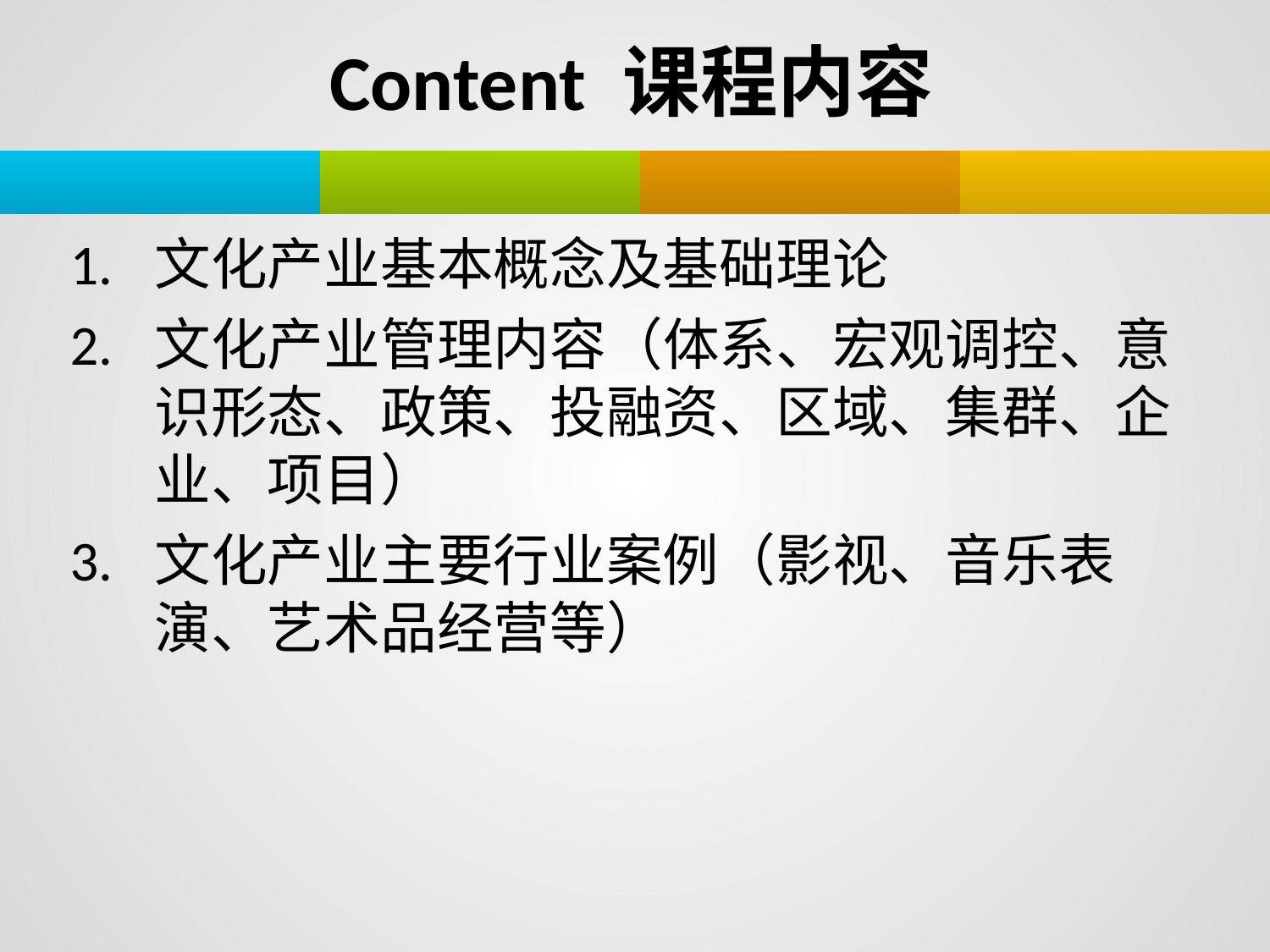

# Content 课程内容

文化产业基本概念及基础理论
文化产业管理内容（体系、宏观调控、意识形态、政策、投融资、区域、集群、企业、项目）
文化产业主要行业案例（影视、音乐表演、艺术品经营等）